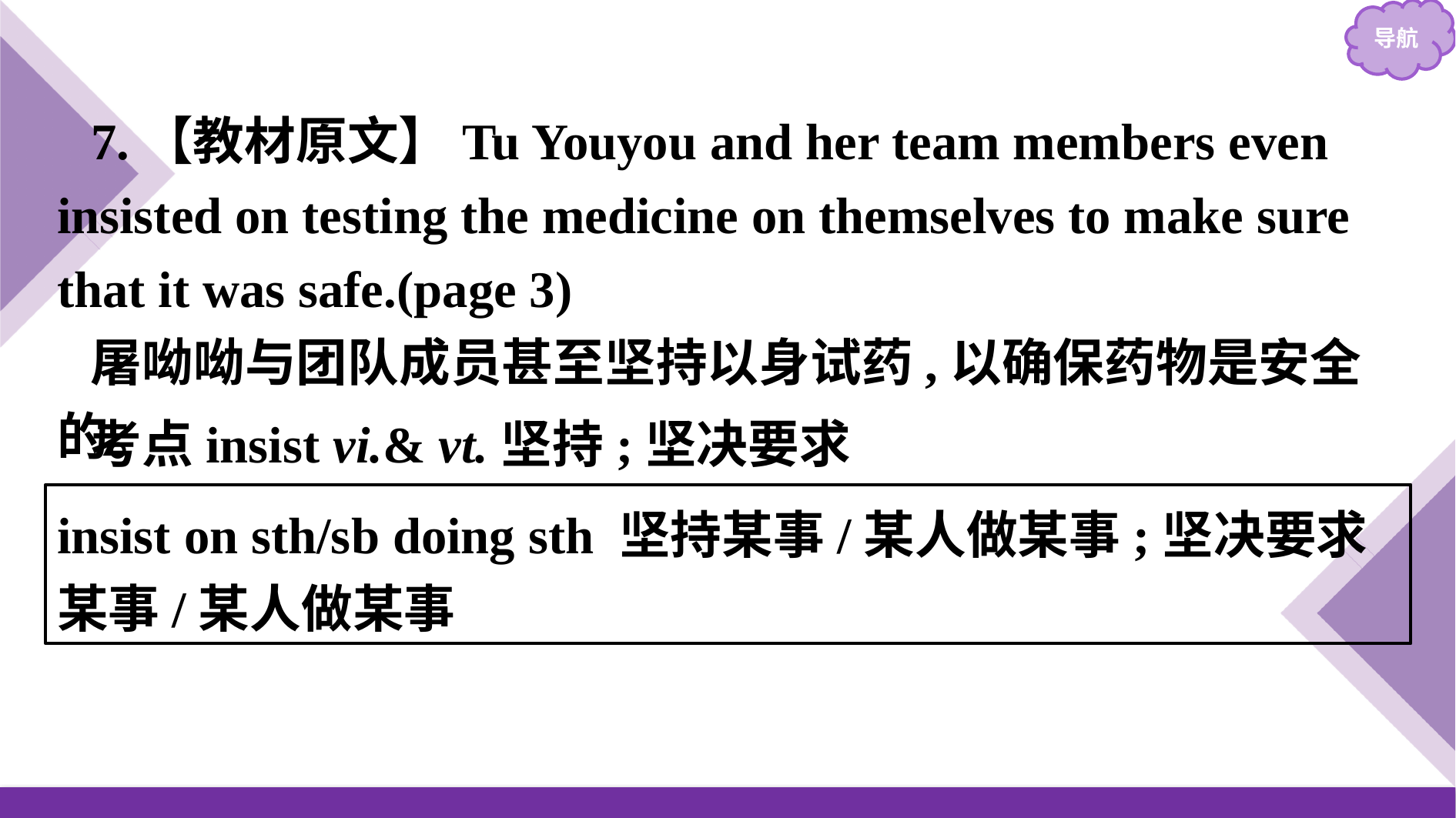

7.【教材原文】Tu Youyou and her team members even insisted on testing the medicine on themselves to make sure that it was safe.(page 3)
屠呦呦与团队成员甚至坚持以身试药,以确保药物是安全的。
考点insist vi.& vt.坚持;坚决要求
insist on sth/sb doing sth 坚持某事/某人做某事;坚决要求某事/某人做某事